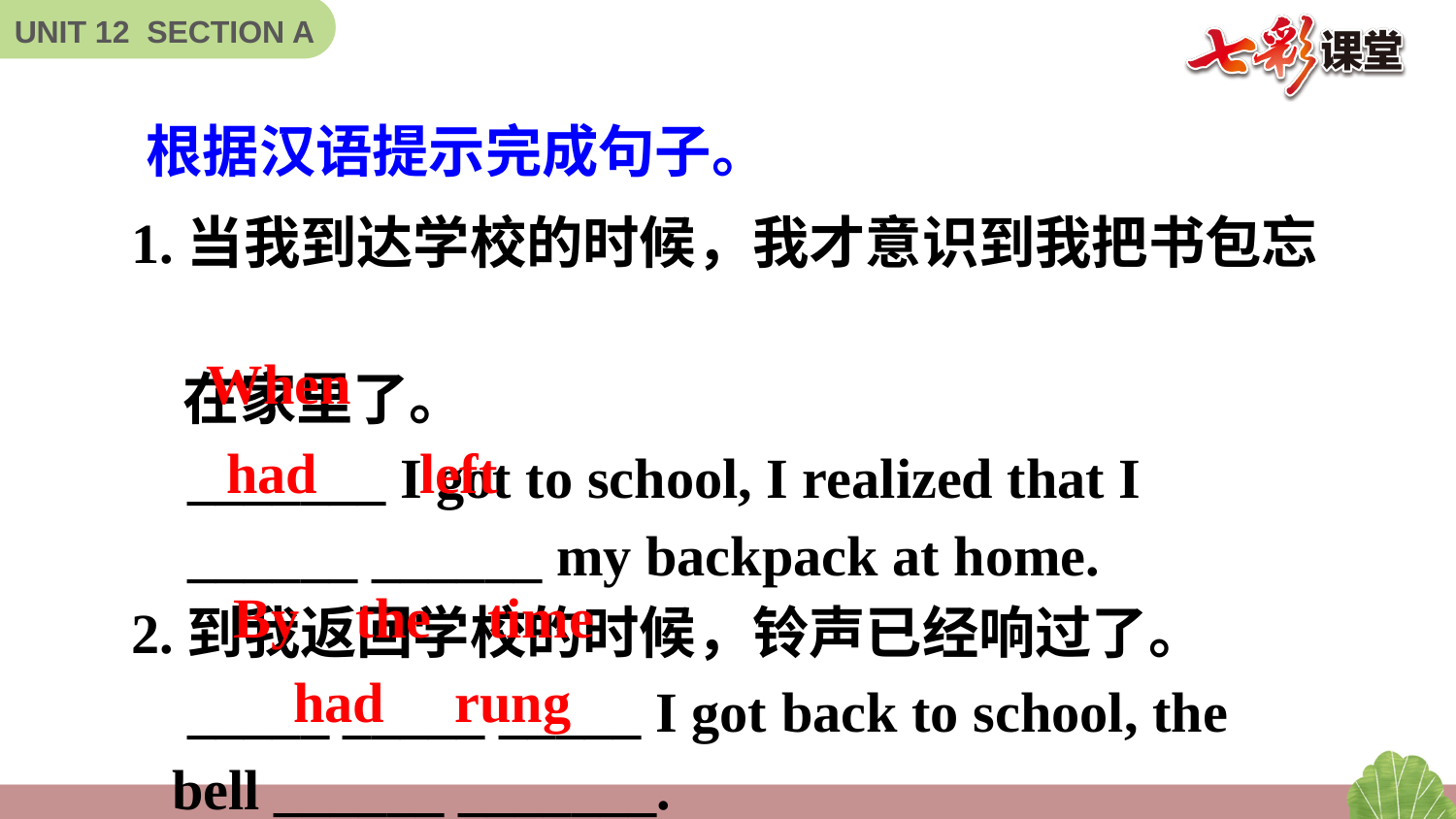

根据汉语提示完成句子。
1.当我到达学校的时候，我才意识到我把书包忘
   在家里了。
    _______ I got to school, I realized that I
    ______ ______ my backpack at home.
2.到我返回学校的时候，铃声已经响过了。
    _____ _____ _____ I got back to school, the bell ______ _______.
When
had
left
By    the    time
had     rung